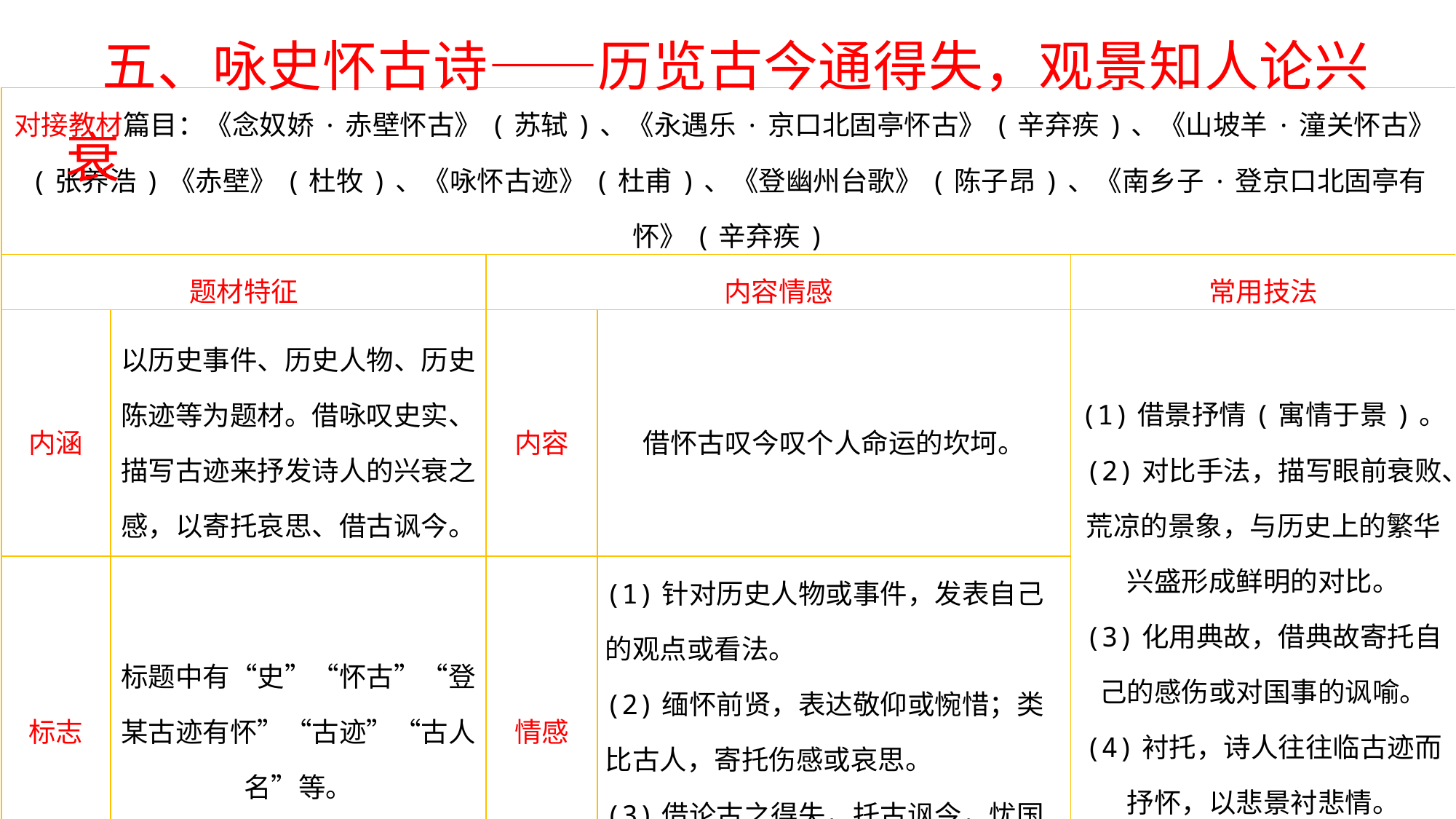

五、咏史怀古诗——历览古今通得失，观景知人论兴衰
| 对接教材篇目：《念奴娇·赤壁怀古》(苏轼)、《永遇乐·京口北固亭怀古》(辛弃疾)、《山坡羊·潼关怀古》(张养浩)《赤壁》(杜牧)、《咏怀古迹》(杜甫)、《登幽州台歌》(陈子昂)、《南乡子·登京口北固亭有怀》(辛弃疾) |  |  |  |  |
| --- | --- | --- | --- | --- |
| 题材特征 |  | 内容情感 |  | 常用技法 |
| 内涵 | 以历史事件、历史人物、历史陈迹等为题材。借咏叹史实、描写古迹来抒发诗人的兴衰之感，以寄托哀思、借古讽今。 | 内容 | 借怀古叹今叹个人命运的坎坷。 | (1)借景抒情(寓情于景)。 (2)对比手法，描写眼前衰败、荒凉的景象，与历史上的繁华兴盛形成鲜明的对比。 (3)化用典故，借典故寄托自己的感伤或对国事的讽喻。 (4)衬托，诗人往往临古迹而抒怀，以悲景衬悲情。 |
| 标志 | 标题中有“史”“怀古”“登某古迹有怀”“古迹”“古人名”等。 | 情感 | (1)针对历史人物或事件，发表自己的观点或看法。 (2)缅怀前贤，表达敬仰或惋惜；类比古人，寄托伤感或哀思。 (3)借论古之得失，托古讽今，忧国忧民。 |  |